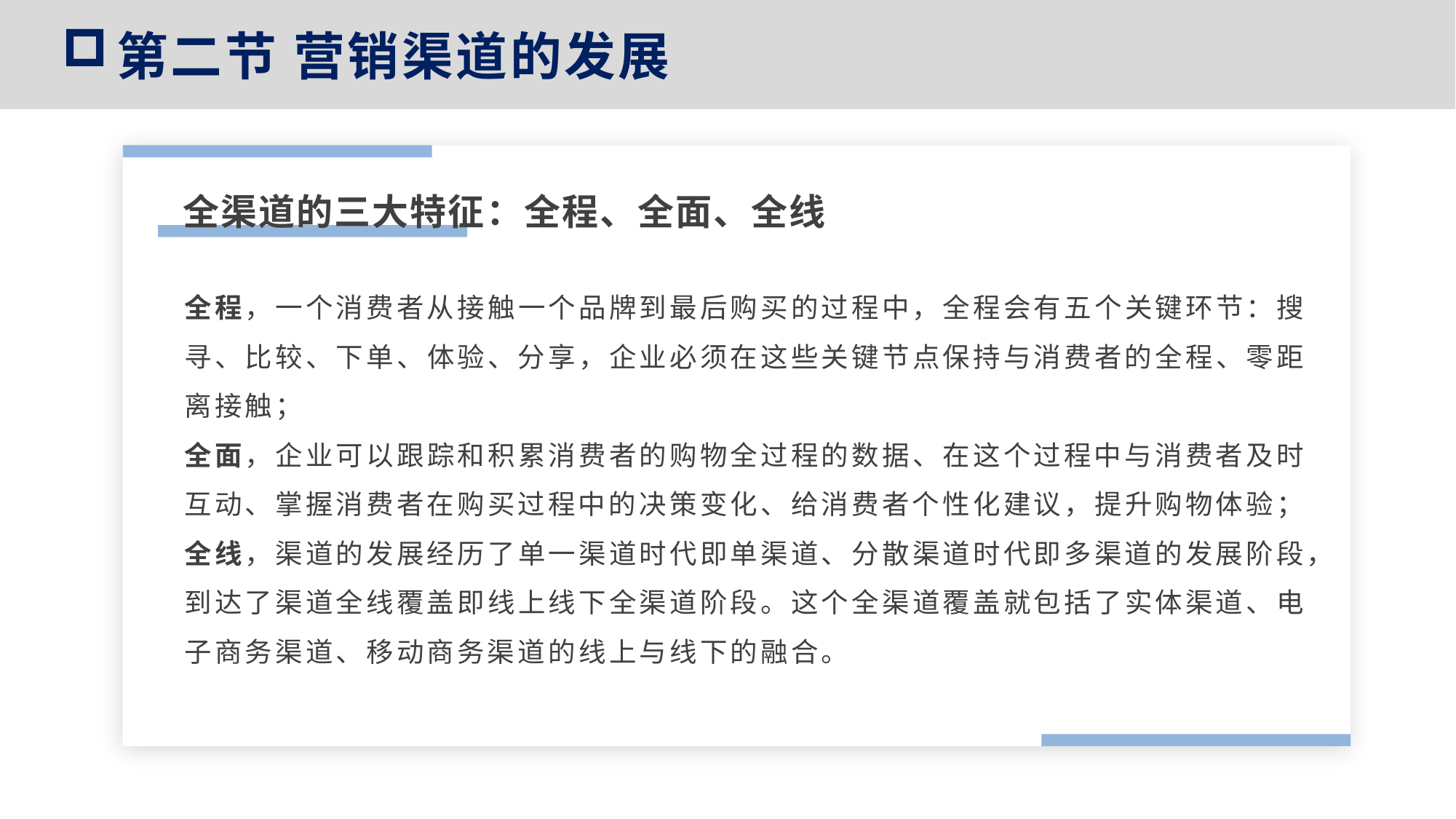

第二节 营销渠道的发展

全渠道的三大特征：全程、全面、全线

全程，一个消费者从接触一个品牌到最后购买的过程中，全程会有五个关键环节：搜寻、比较、下单、体验、分享，企业必须在这些关键节点保持与消费者的全程、零距离接触；
全面，企业可以跟踪和积累消费者的购物全过程的数据、在这个过程中与消费者及时互动、掌握消费者在购买过程中的决策变化、给消费者个性化建议，提升购物体验；
全线，渠道的发展经历了单一渠道时代即单渠道、分散渠道时代即多渠道的发展阶段，到达了渠道全线覆盖即线上线下全渠道阶段。这个全渠道覆盖就包括了实体渠道、电子商务渠道、移动商务渠道的线上与线下的融合。